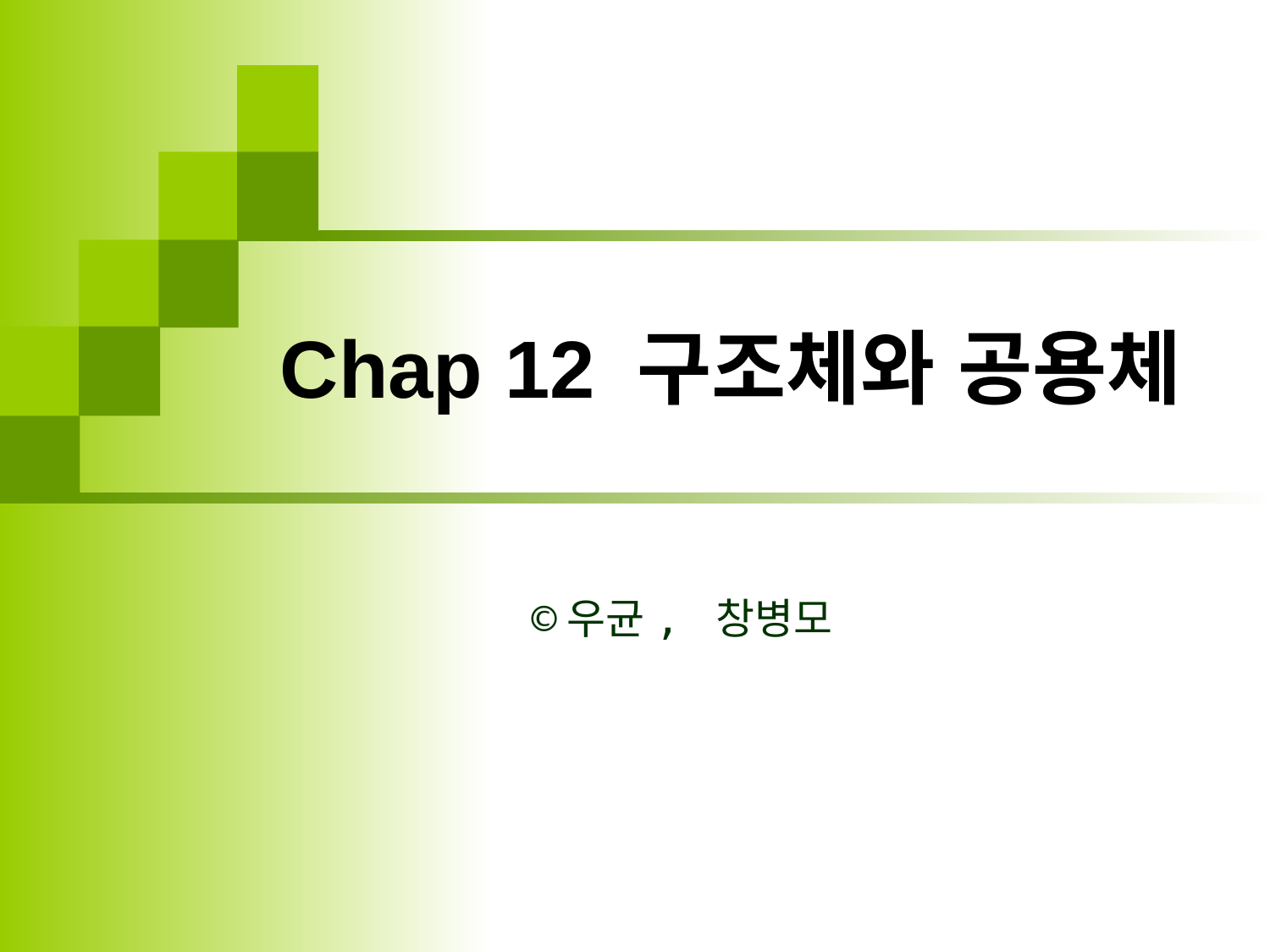

# Chap 12 구조체와 공용체
©우균, 창병모